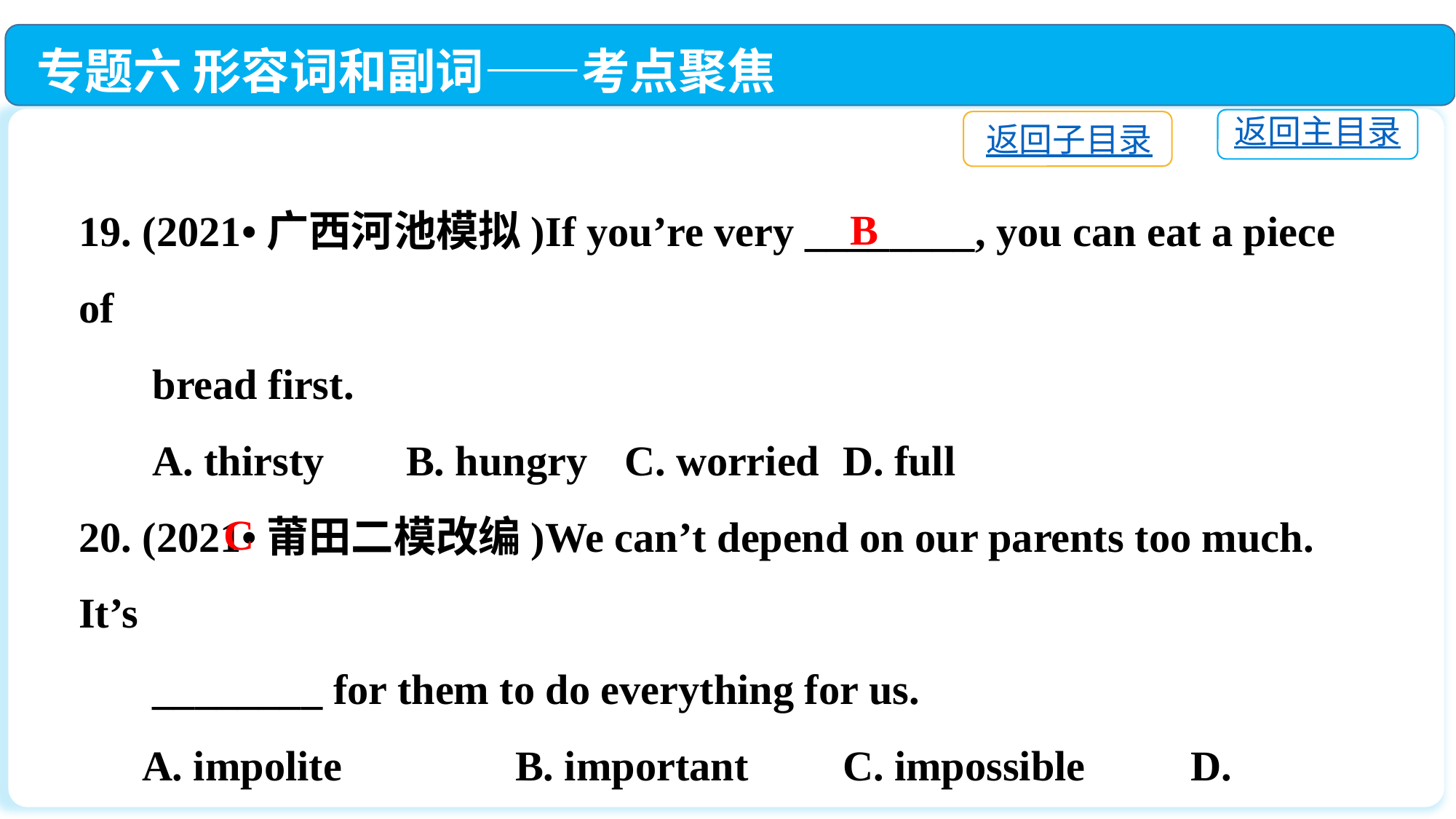

专题六 形容词和副词——考点聚焦

返回主目录

返回子目录
19. (2021•广西河池模拟)If you’re very ________, you can eat a piece of
       bread first.
       A. thirsty	B. hungry	C. worried	D. full
20. (2021•莆田二模改编)We can’t depend on our parents too much. It’s
       ________ for them to do everything for us.
      A. impolite　　	B. important	C. impossible　　D. possible
B
C